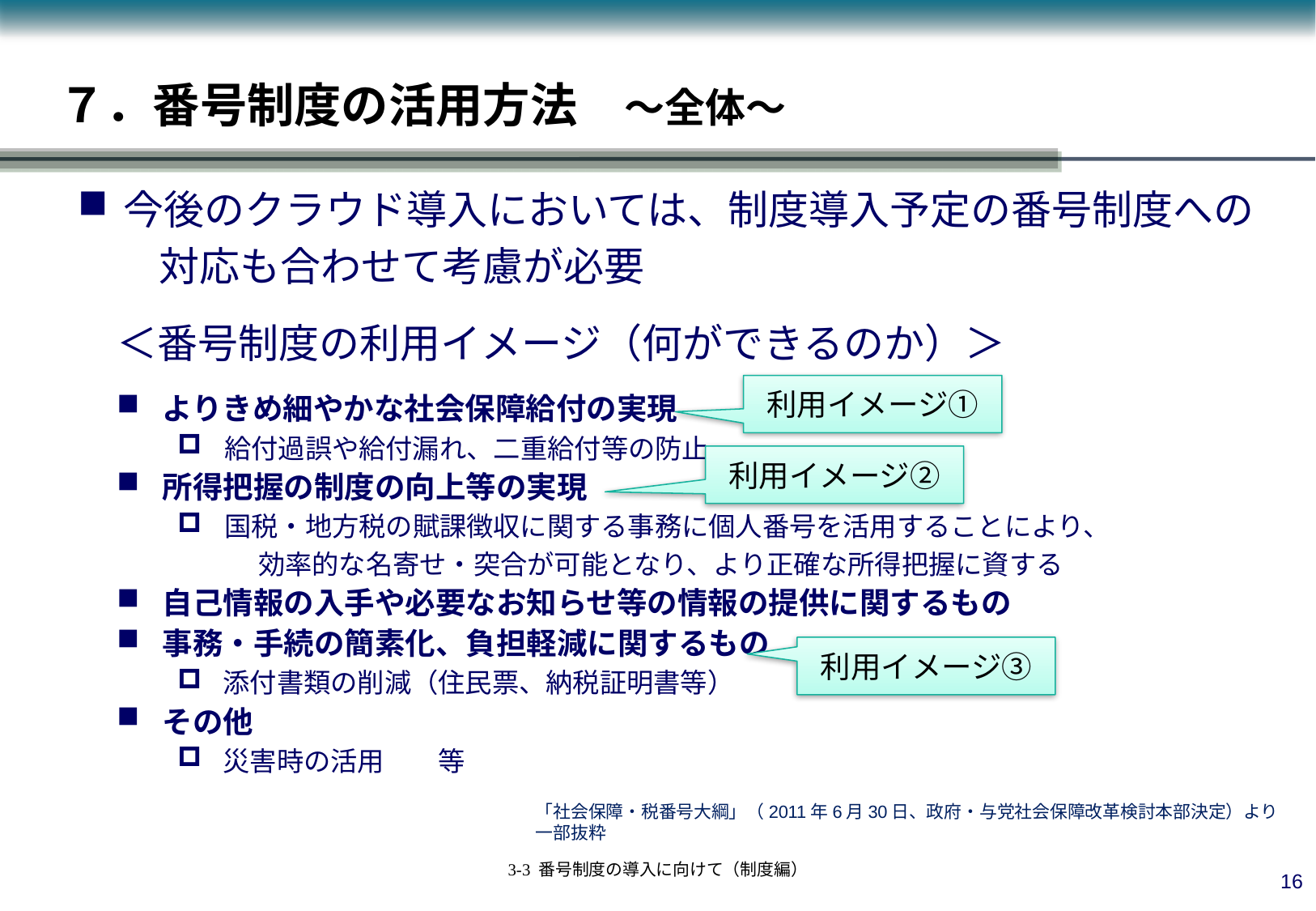

# ７．番号制度の活用方法　～全体～
今後のクラウド導入においては、制度導入予定の番号制度への
　　対応も合わせて考慮が必要
＜番号制度の利用イメージ（何ができるのか）＞

よりきめ細やかな社会保障給付の実現
給付過誤や給付漏れ、二重給付等の防止
所得把握の制度の向上等の実現
国税・地方税の賦課徴収に関する事務に個人番号を活用することにより、
　　　効率的な名寄せ・突合が可能となり、より正確な所得把握に資する
自己情報の入手や必要なお知らせ等の情報の提供に関するもの
事務・手続の簡素化、負担軽減に関するもの
添付書類の削減（住民票、納税証明書等）
その他
災害時の活用　　等
利用イメージ①
利用イメージ②
利用イメージ③
「社会保障・税番号大綱」（2011年6月30日、政府・与党社会保障改革検討本部決定）より一部抜粋
16
3-3 番号制度の導入に向けて（制度編）